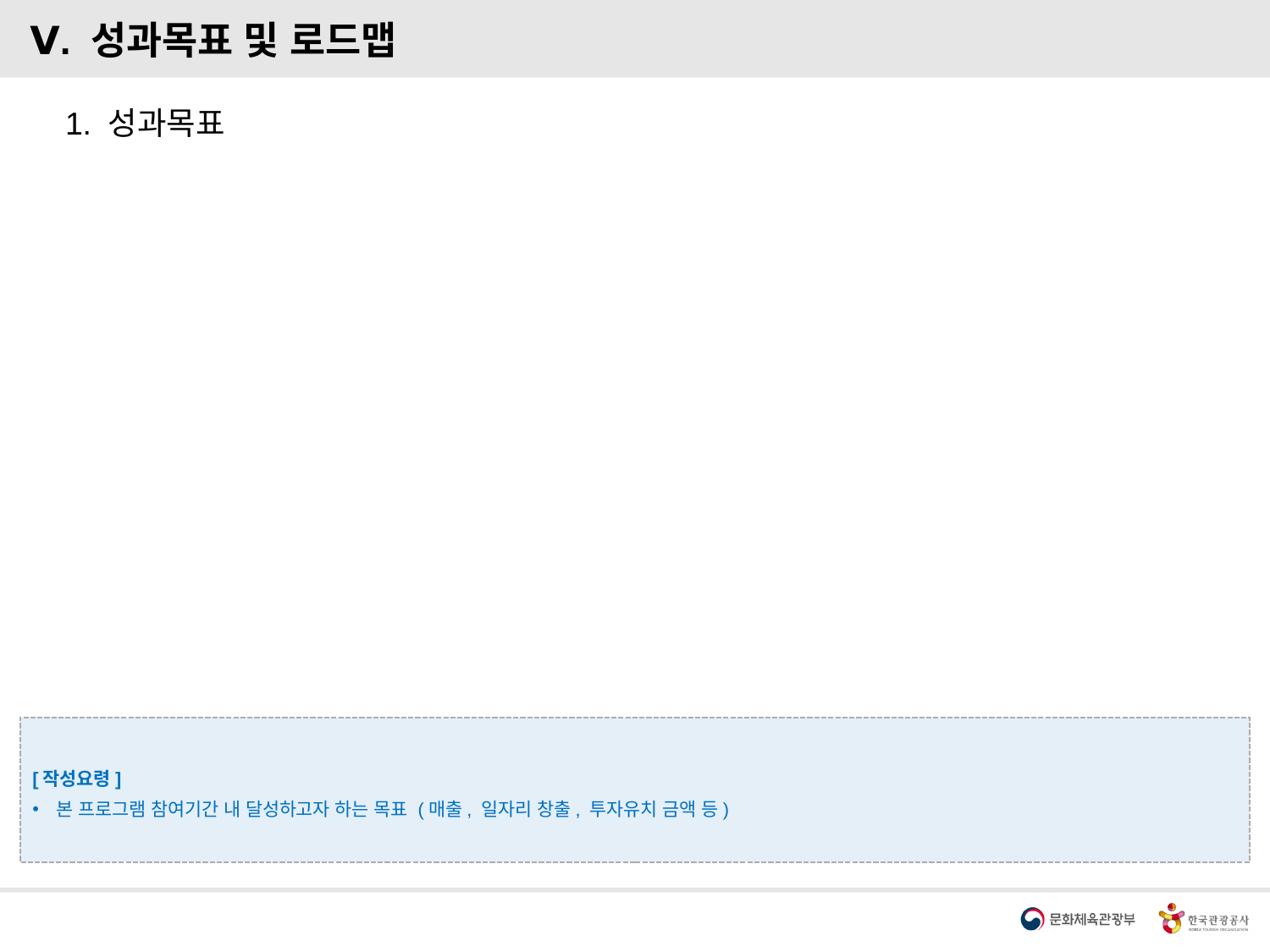

Ⅴ. 성과목표 및 로드맵
1. 성과목표
[작성요령]
본 프로그램 참여기간 내 달성하고자 하는 목표 (매출, 일자리 창출, 투자유치 금액 등)